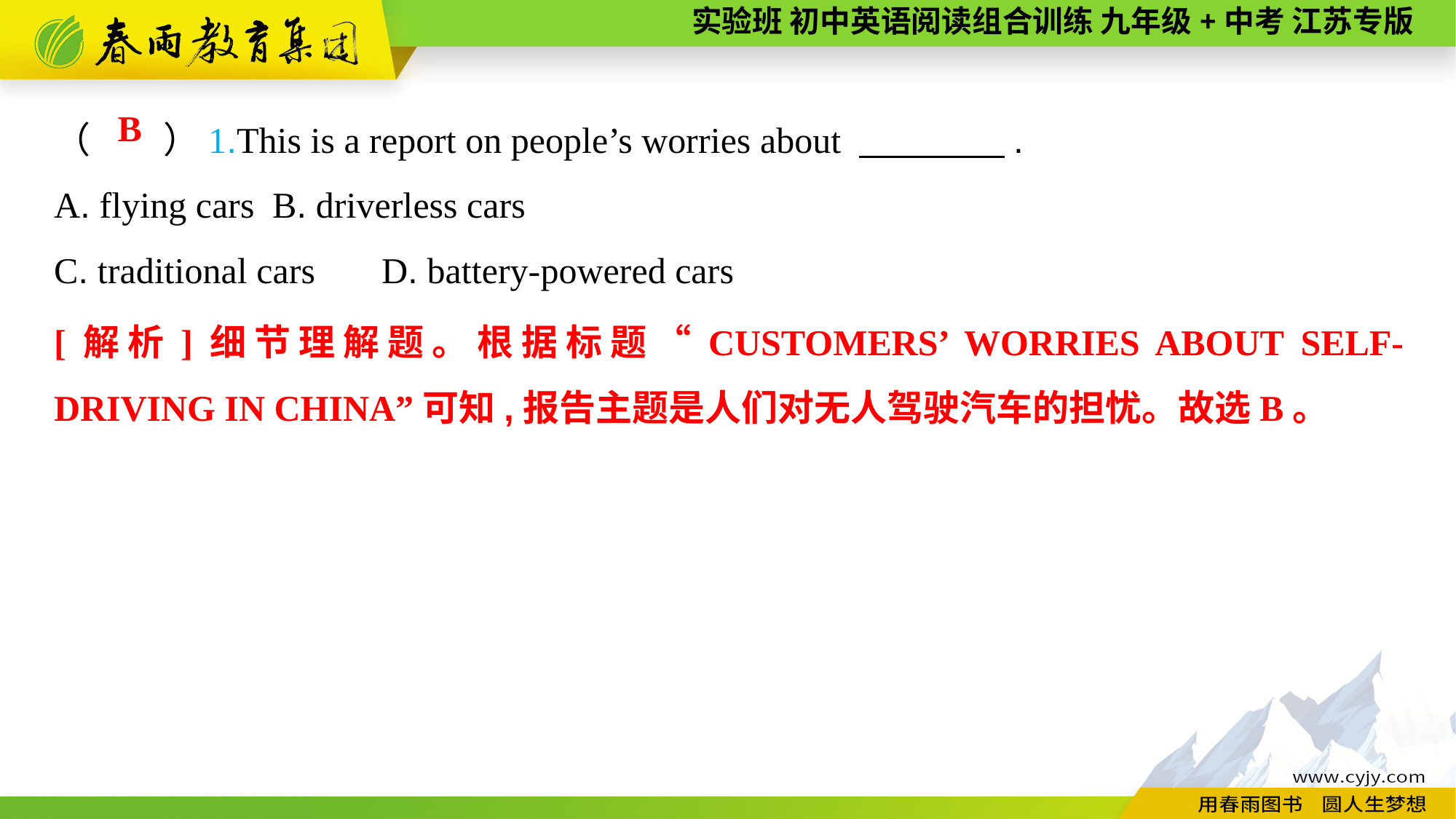

（　　）1.This is a report on people’s worries about 　　　　.
A. flying cars	B. driverless cars
C. traditional cars	D. battery-powered cars
B
[解析]细节理解题。根据标题“CUSTOMERS’ WORRIES ABOUT SELF-DRIVING IN CHINA”可知,报告主题是人们对无人驾驶汽车的担忧。故选B。